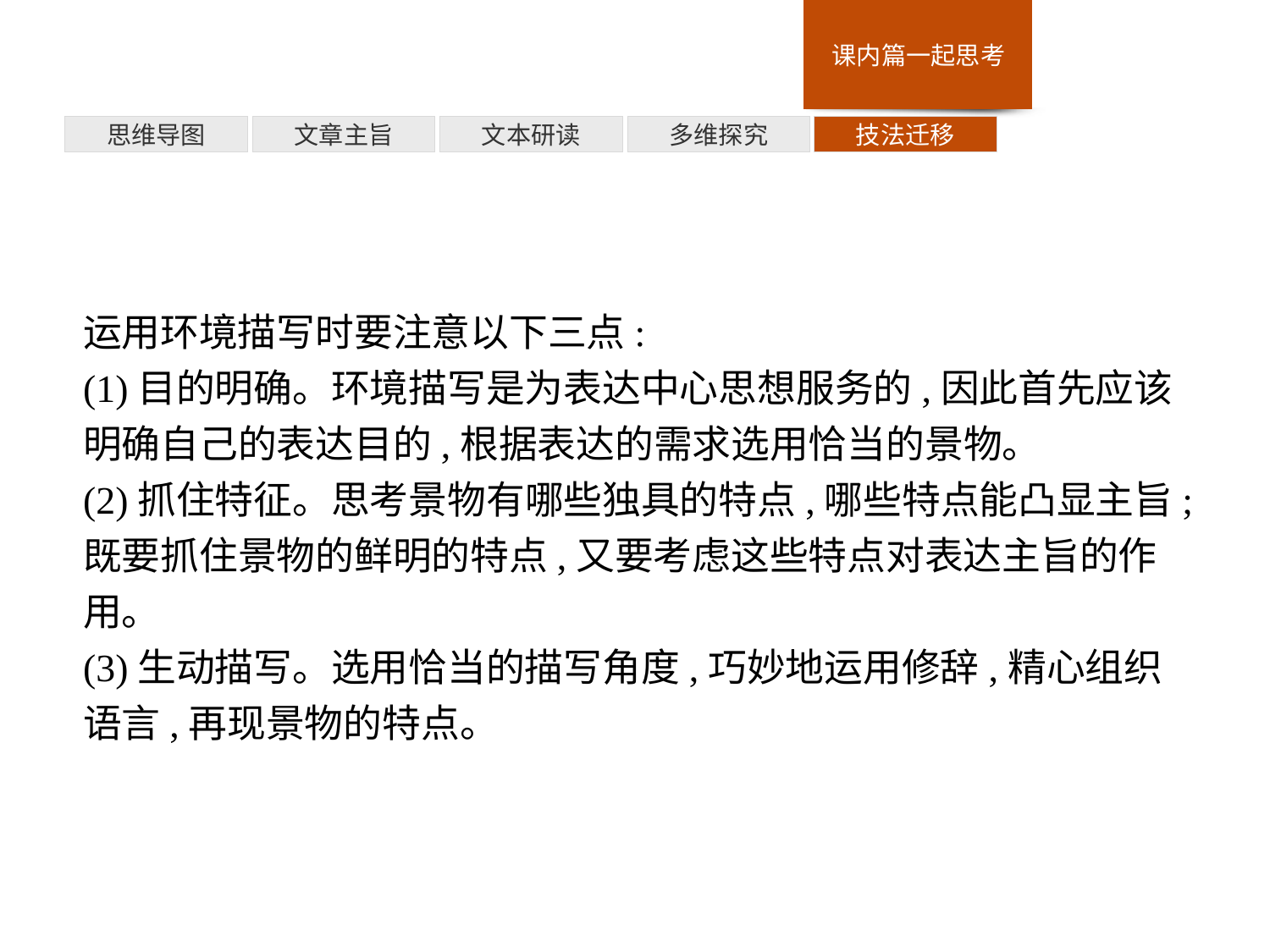

多维探究
思维导图
文章主旨
文本研读
技法迁移
运用环境描写时要注意以下三点:
(1)目的明确。环境描写是为表达中心思想服务的,因此首先应该明确自己的表达目的,根据表达的需求选用恰当的景物。
(2)抓住特征。思考景物有哪些独具的特点,哪些特点能凸显主旨;既要抓住景物的鲜明的特点,又要考虑这些特点对表达主旨的作用。
(3)生动描写。选用恰当的描写角度,巧妙地运用修辞,精心组织语言,再现景物的特点。